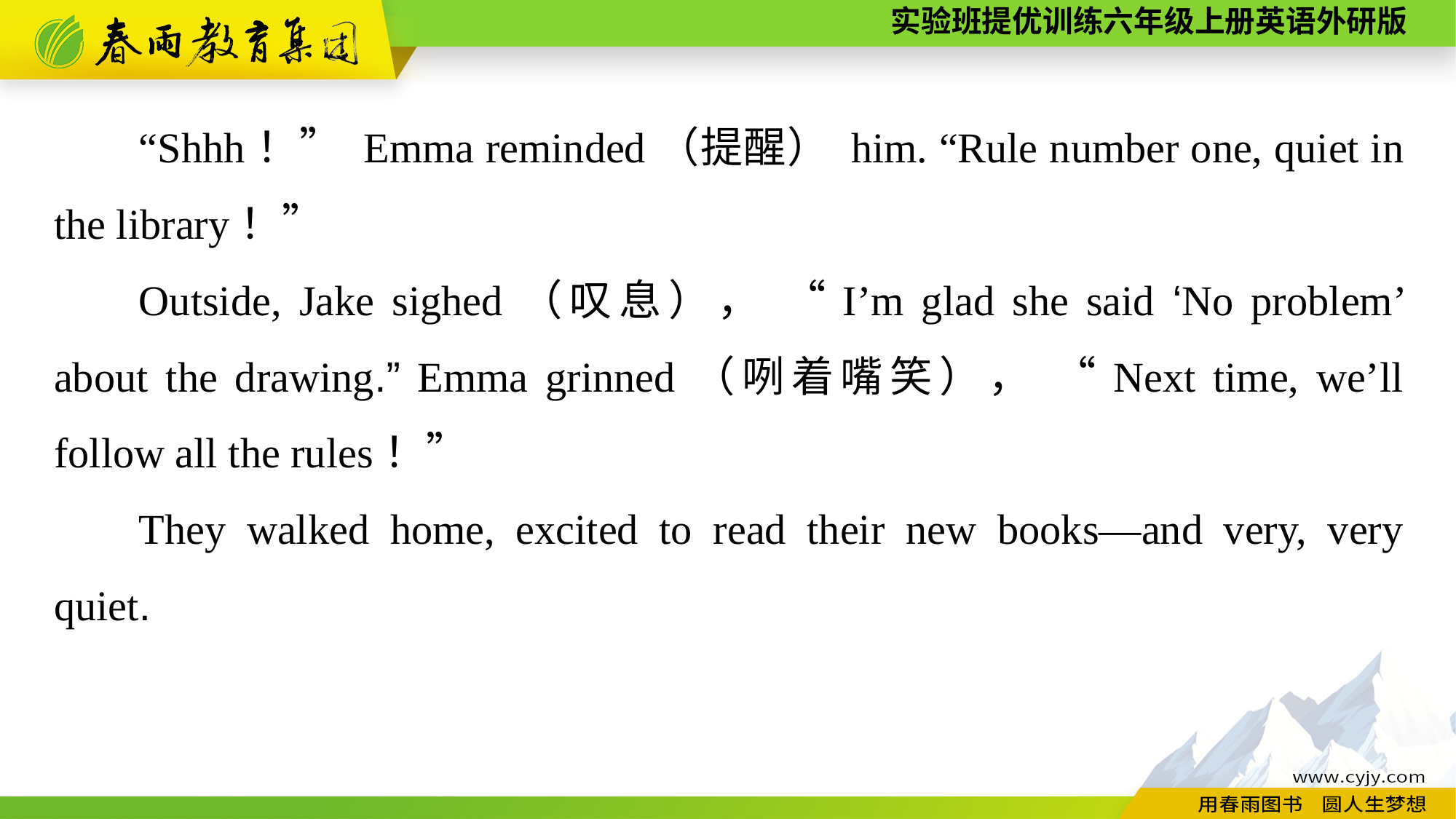

“Shhh！” Emma reminded（提醒） him. “Rule number one, quiet in the library！”
Outside, Jake sighed（叹息）， “I’m glad she said ‘No problem’ about the drawing.” Emma grinned（咧着嘴笑）， “Next time, we’ll follow all the rules！”
They walked home, excited to read their new books—and very, very quiet.